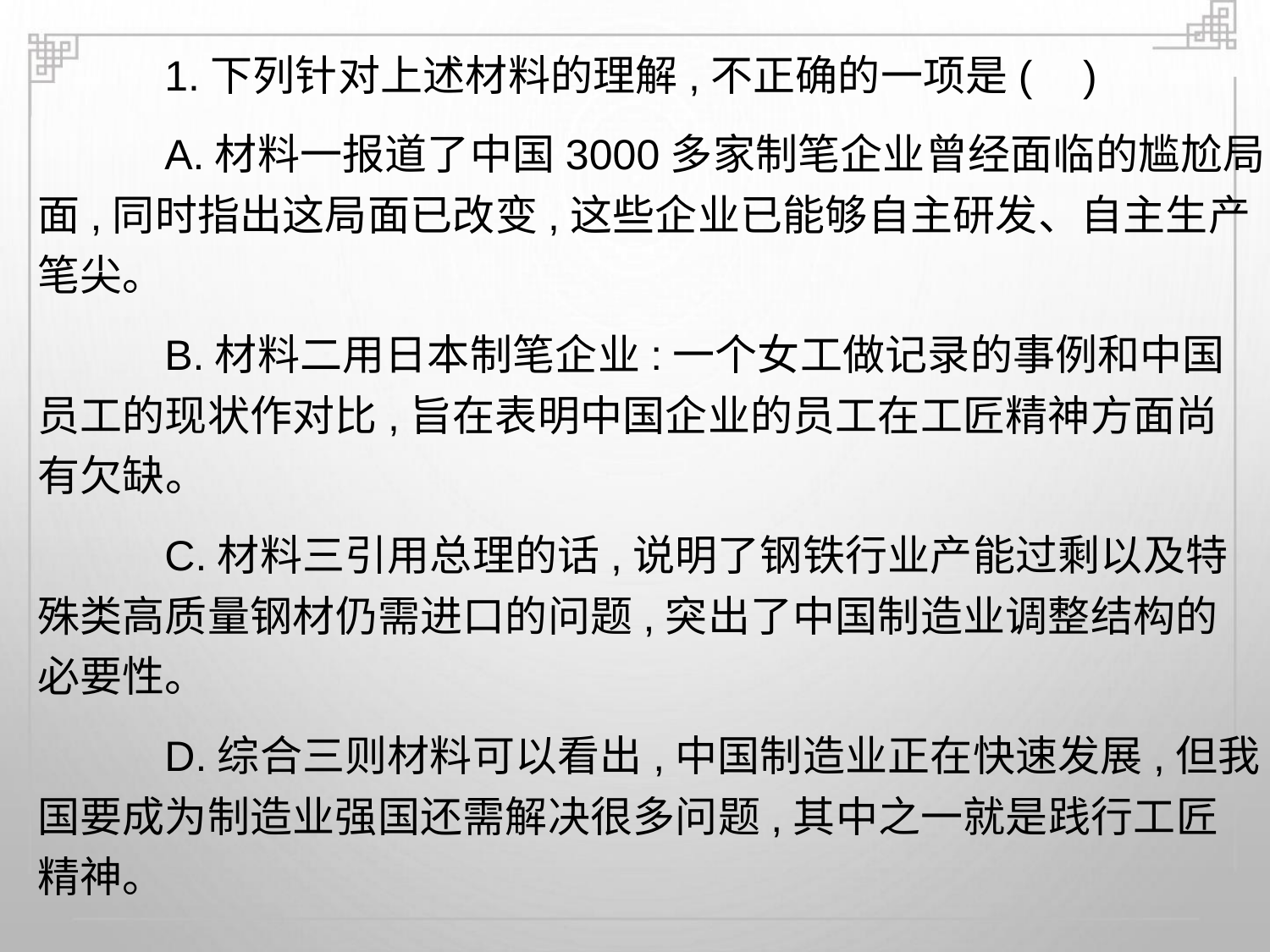

1.下列针对上述材料的理解,不正确的一项是( )
A.材料一报道了中国3000多家制笔企业曾经面临的尴尬局
面,同时指出这局面已改变,这些企业已能够自主研发、自主生产
笔尖。
B.材料二用日本制笔企业:一个女工做记录的事例和中国
员工的现状作对比,旨在表明中国企业的员工在工匠精神方面尚
有欠缺。
C.材料三引用总理的话,说明了钢铁行业产能过剩以及特
殊类高质量钢材仍需进口的问题,突出了中国制造业调整结构的
必要性。
D.综合三则材料可以看出,中国制造业正在快速发展,但我
国要成为制造业强国还需解决很多问题,其中之一就是践行工匠
精神。